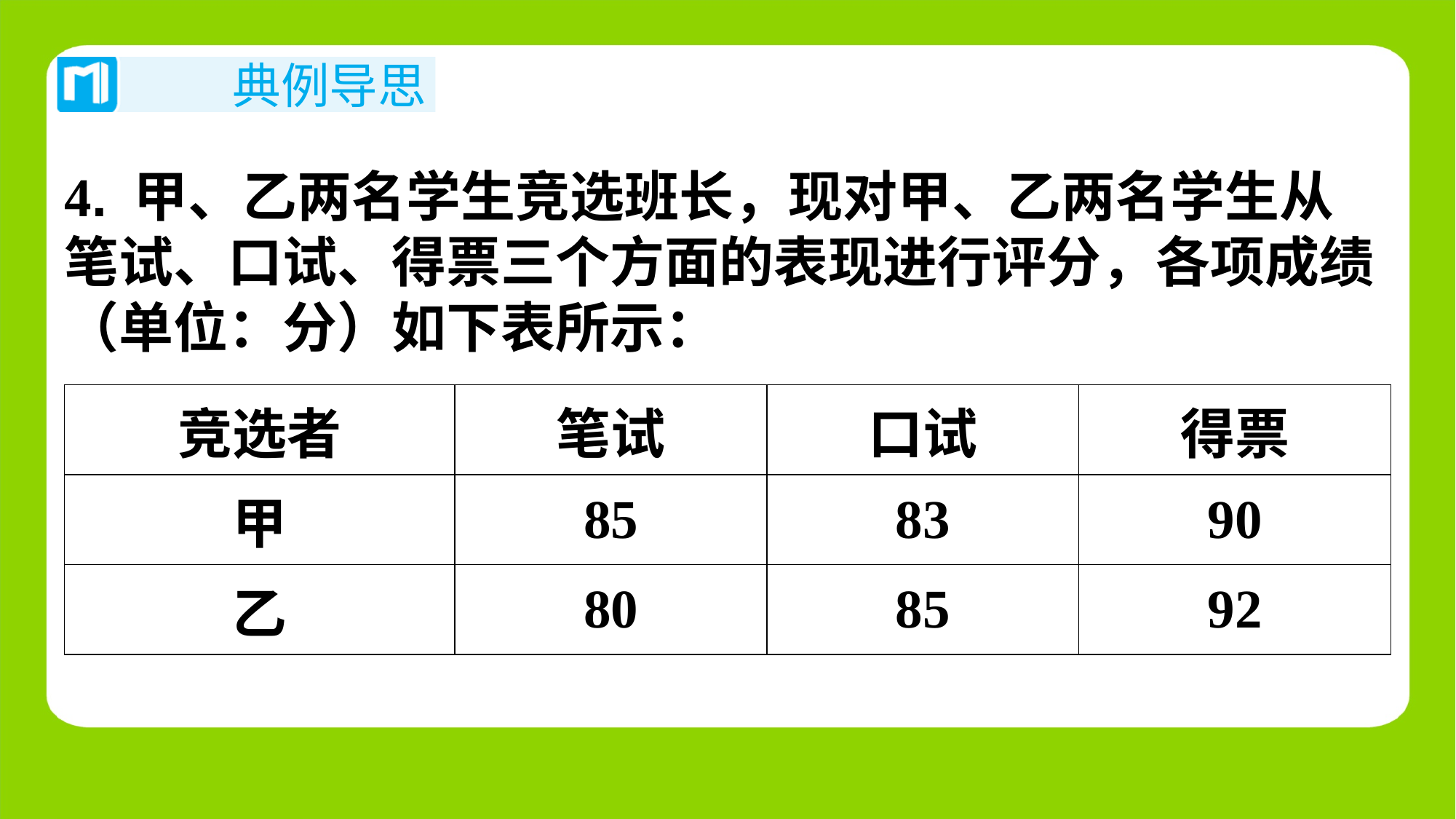

4. 甲、乙两名学生竞选班长，现对甲、乙两名学生从
笔试、口试、得票三个方面的表现进行评分，各项成绩
（单位：分）如下表所示：
| 竞选者 | 笔试 | 口试 | 得票 |
| --- | --- | --- | --- |
| 甲 | 85 | 83 | 90 |
| 乙 | 80 | 85 | 92 |